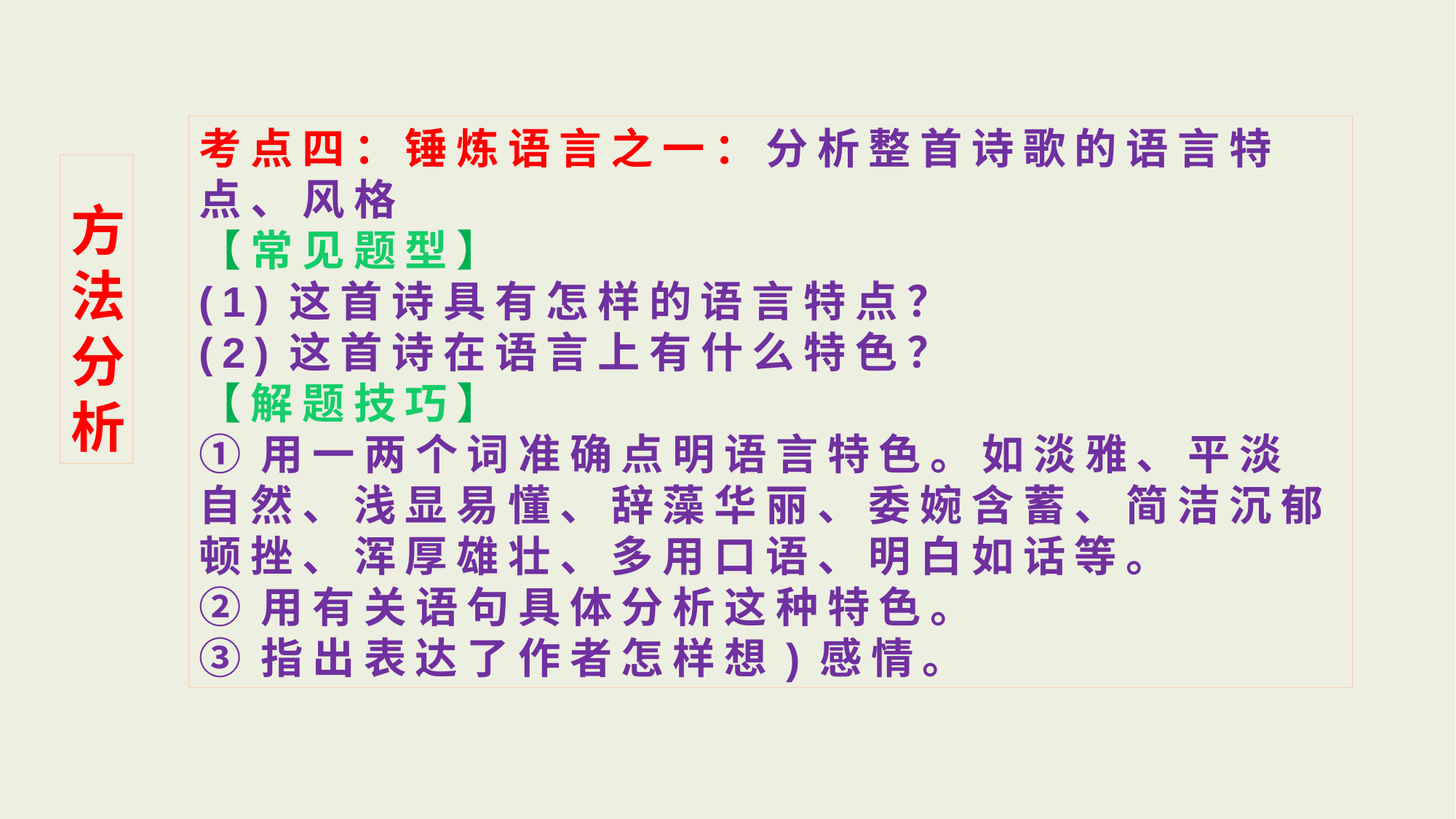

考点四：锤炼语言之一：分析整首诗歌的语言特点、风格
【常见题型】
(1)这首诗具有怎样的语言特点？
(2)这首诗在语言上有什么特色？
【解题技巧】
①用一两个词准确点明语言特色。如淡雅、平淡自然、浅显易懂、辞藻华丽、委婉含蓄、简洁沉郁顿挫、浑厚雄壮、多用口语、明白如话等。
②用有关语句具体分析这种特色。
③指出表达了作者怎样想)感情。
  方法分析